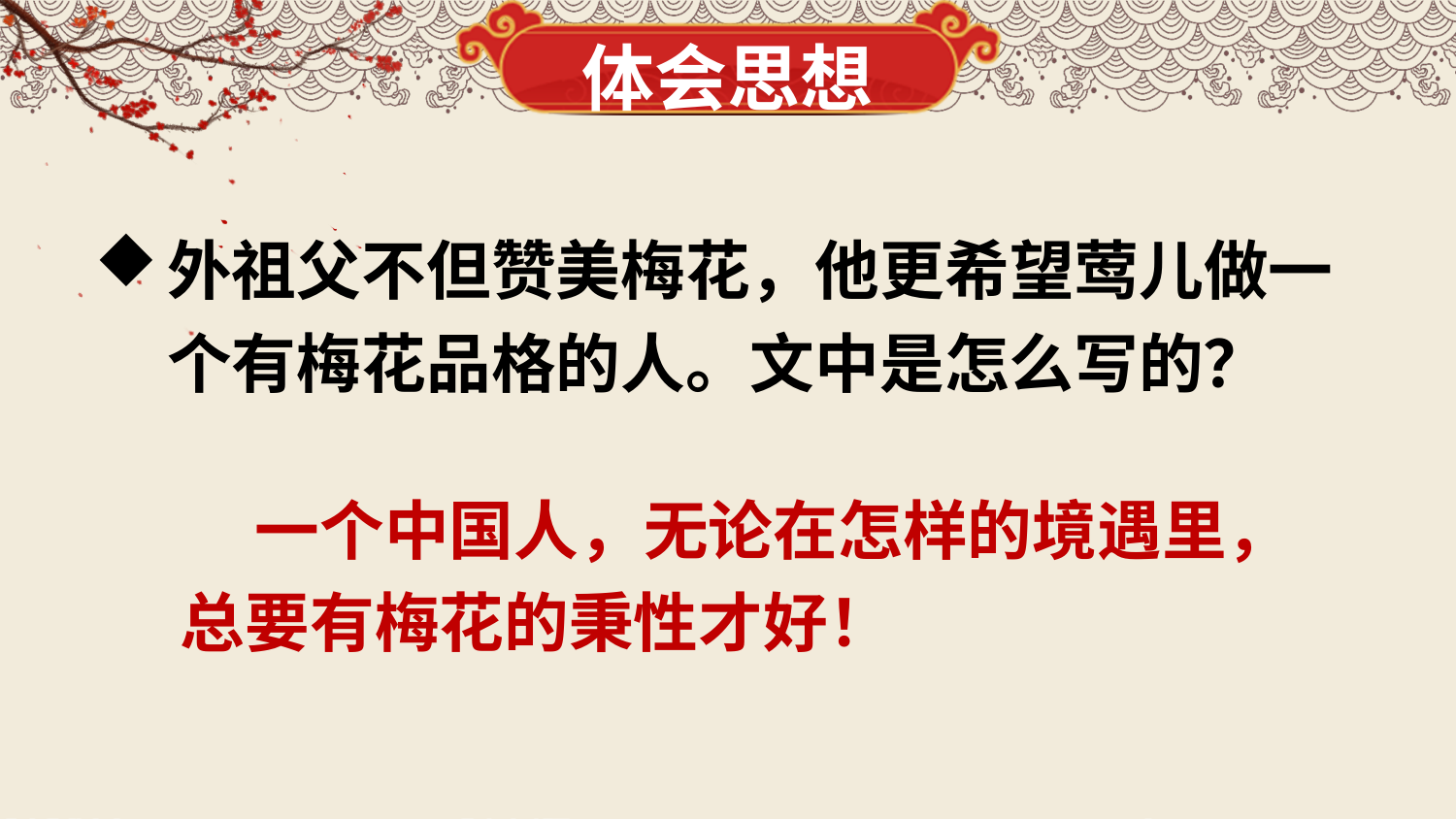

体会思想
外祖父不但赞美梅花，他更希望莺儿做一个有梅花品格的人。文中是怎么写的？
    一个中国人，无论在怎样的境遇里，总要有梅花的秉性才好！